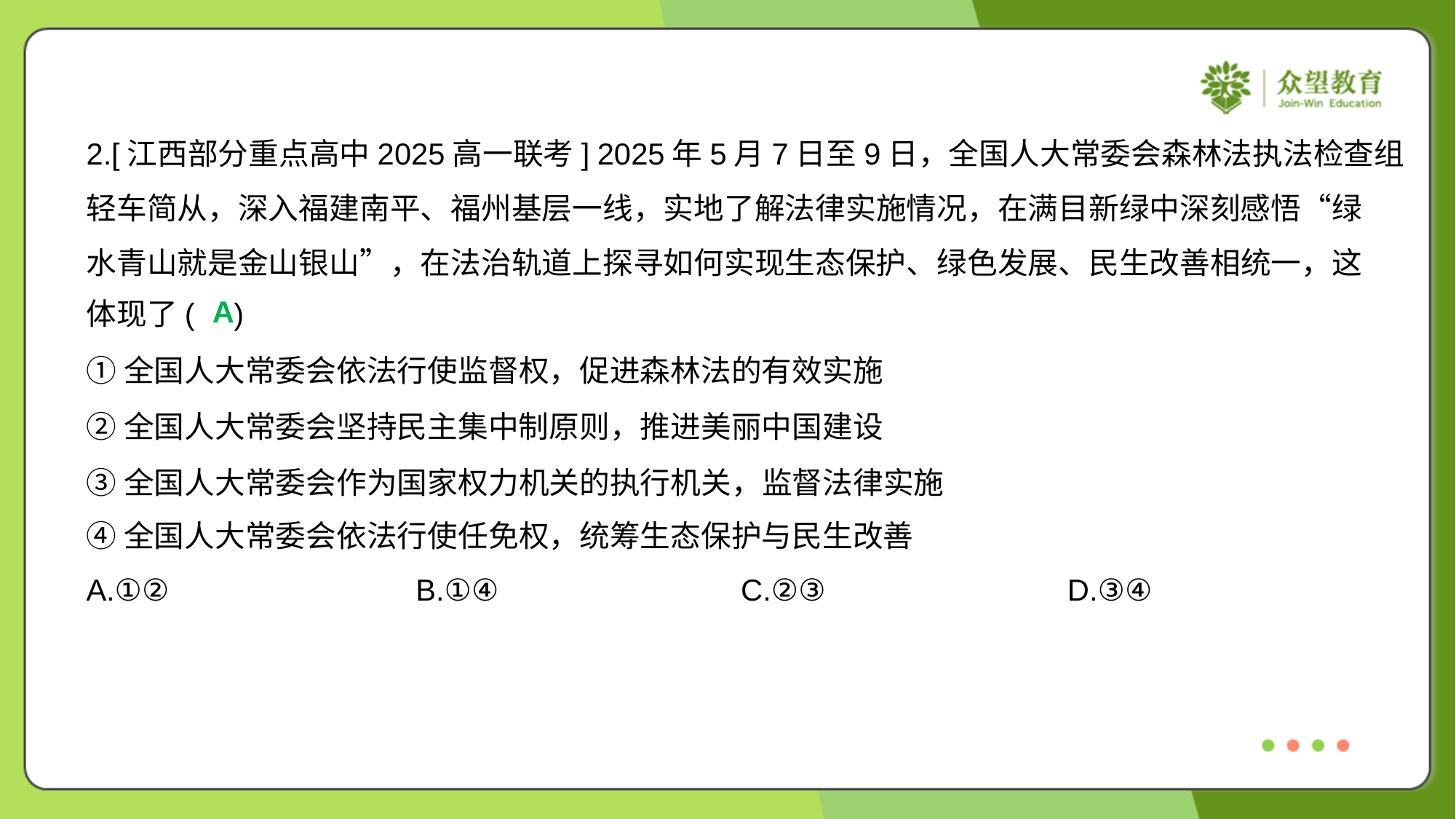

2.[江西部分重点高中2025高一联考] 2025年5月7日至9日，全国人大常委会森林法执法检查组
轻车简从，深入福建南平、福州基层一线，实地了解法律实施情况，在满目新绿中深刻感悟“绿
水青山就是金山银山”，在法治轨道上探寻如何实现生态保护、绿色发展、民生改善相统一，这
体现了(     )
A
①全国人大常委会依法行使监督权，促进森林法的有效实施
②全国人大常委会坚持民主集中制原则，推进美丽中国建设
③全国人大常委会作为国家权力机关的执行机关，监督法律实施
④全国人大常委会依法行使任免权，统筹生态保护与民生改善
A.①②	B.①④	C.②③	D.③④